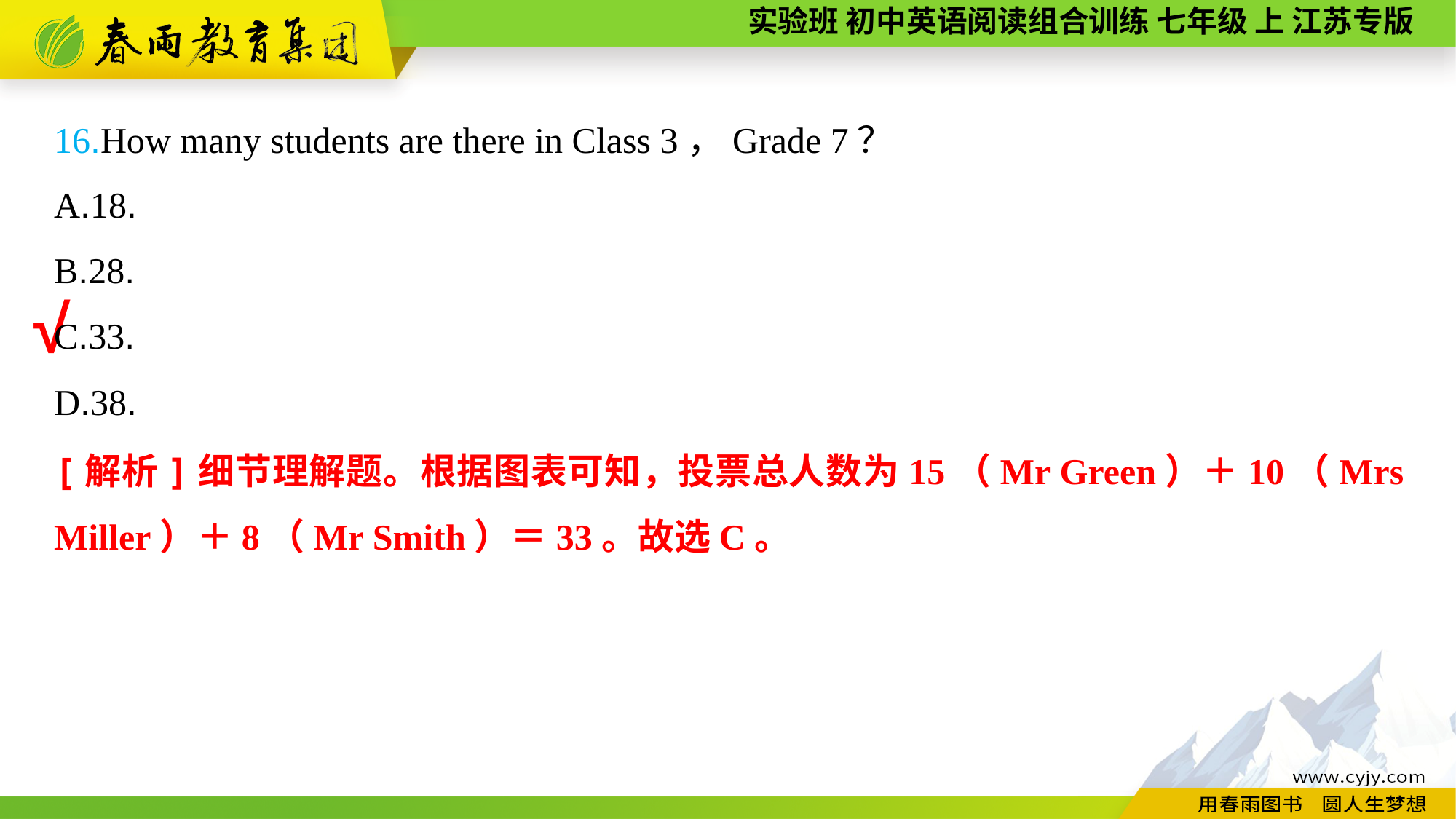

16.How many students are there in Class 3，Grade 7？
A.18.
B.28.
C.33.
D.38.
√
[解析]细节理解题。根据图表可知，投票总人数为15（Mr Green）＋10（Mrs Miller）＋8（Mr Smith）＝33。故选C。